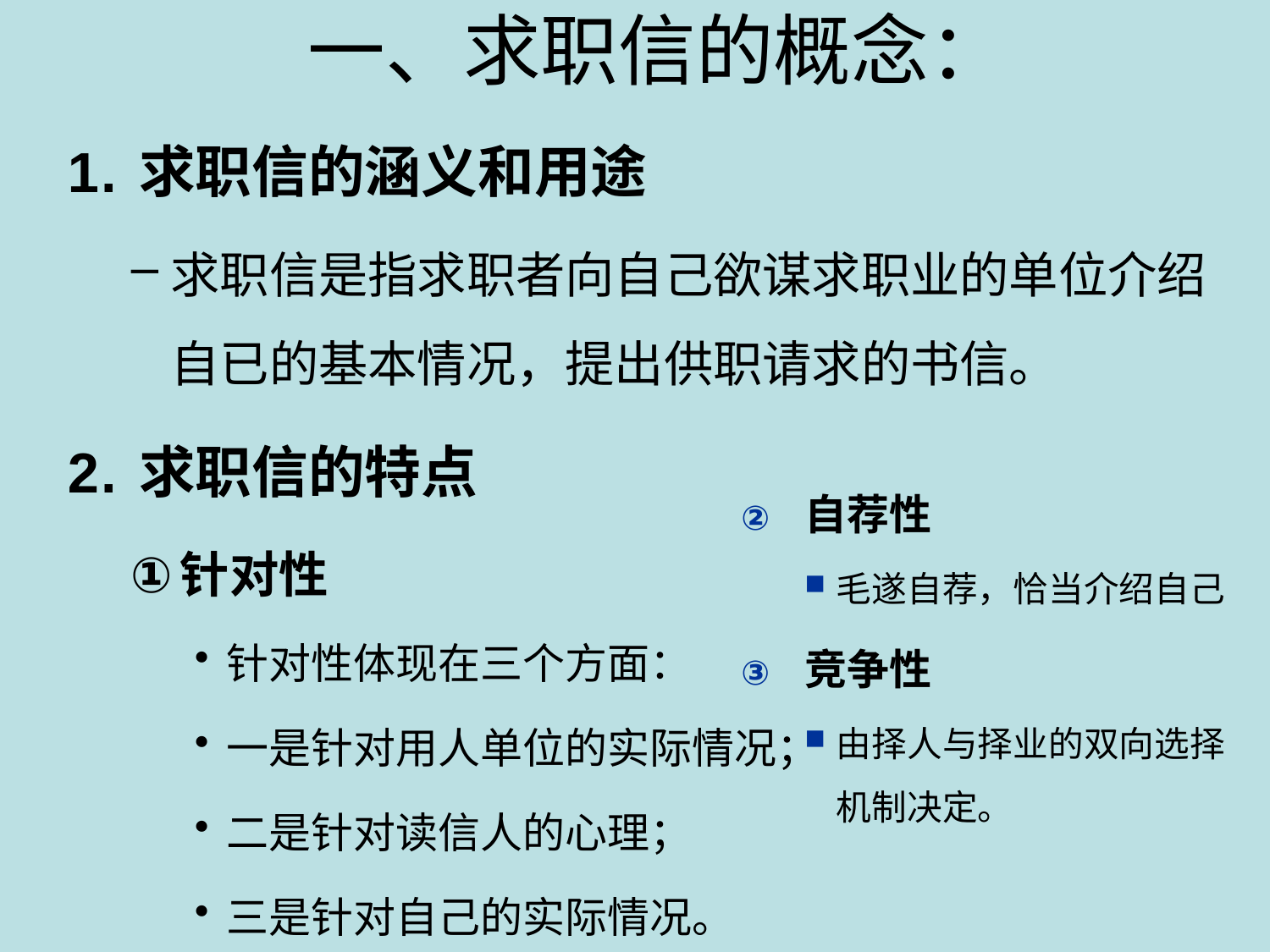

一、求职信的概念：
求职信的涵义和用途
求职信是指求职者向自己欲谋求职业的单位介绍自已的基本情况，提出供职请求的书信。
求职信的特点
针对性
针对性体现在三个方面：
一是针对用人单位的实际情况；
二是针对读信人的心理；
三是针对自己的实际情况。
自荐性
毛遂自荐，恰当介绍自己
竞争性
由择人与择业的双向选择机制决定。